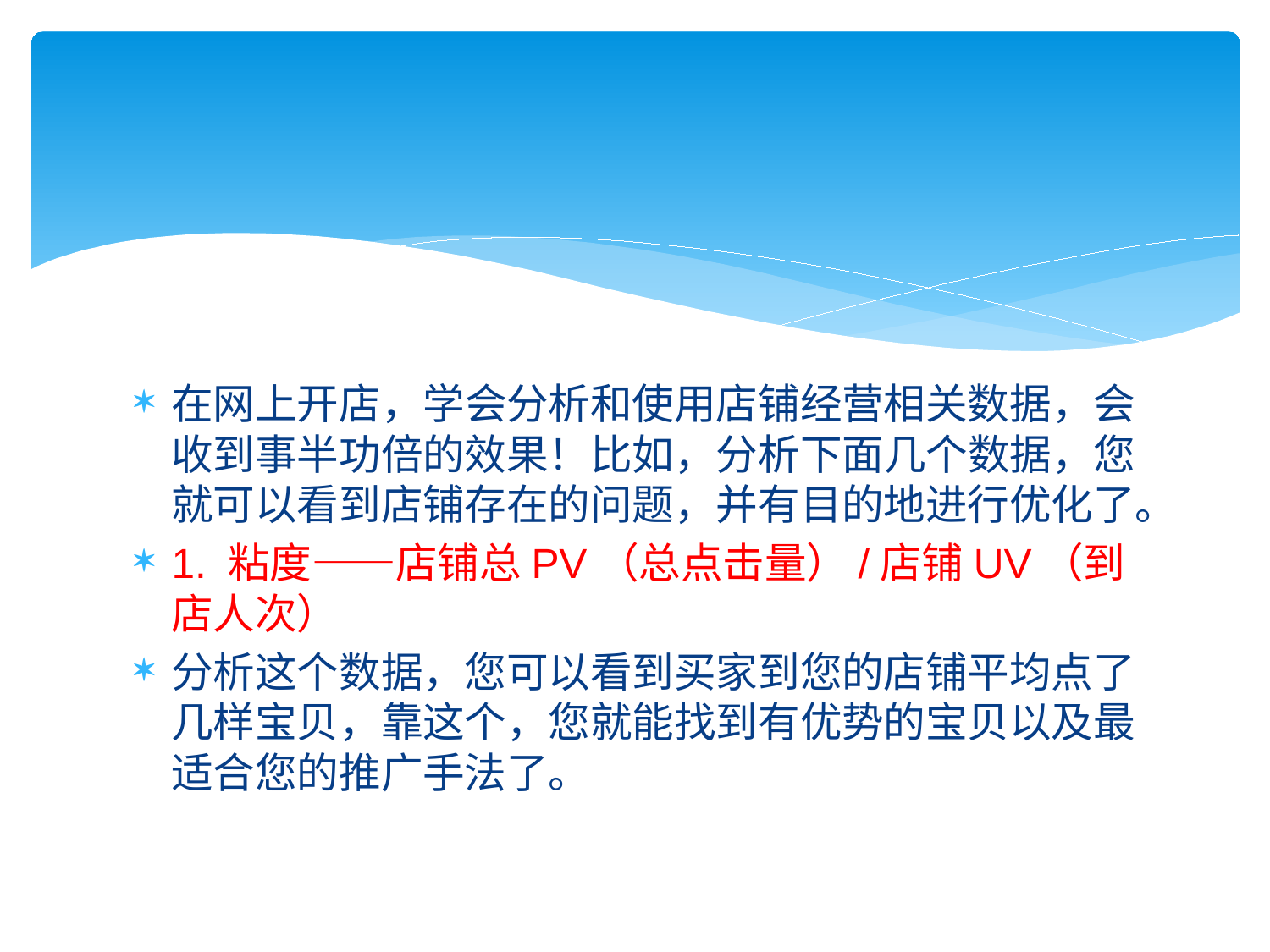

在网上开店，学会分析和使用店铺经营相关数据，会收到事半功倍的效果！比如，分析下面几个数据，您就可以看到店铺存在的问题，并有目的地进行优化了。
1. 粘度——店铺总PV（总点击量）/店铺UV（到店人次）
分析这个数据，您可以看到买家到您的店铺平均点了几样宝贝，靠这个，您就能找到有优势的宝贝以及最适合您的推广手法了。